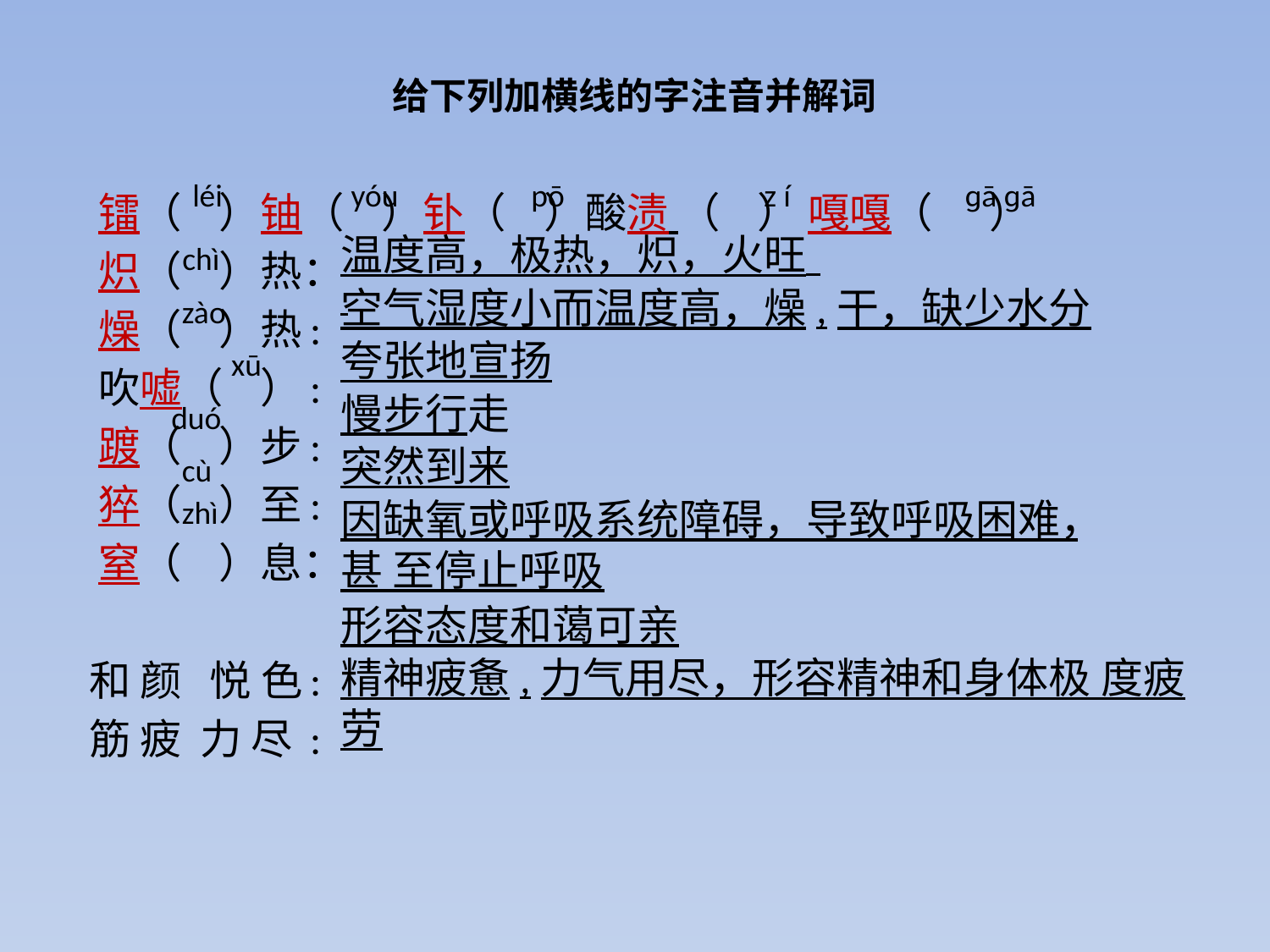

# 给下列加横线的字注音并解词
léi
yóu
pō
z í
ɡā ɡā
     镭（    ）铀（    ）钋（    ）酸渍 （    ） 嘎嘎（      ）
     炽（    ）热：
     燥（    ）热:
     吹嘘（    ）:
     踱（    ）步:
     猝（    ）至:
     窒（    ）息：

    和 颜   悦 色:
    筋 疲  力 尽 :

温度高，极热，炽，火旺
chì
空气湿度小而温度高，燥,干，缺少水分
zào
夸张地宣扬
 xū
慢步行走
duó
突然到来
cù
zhì
因缺氧或呼吸系统障碍，导致呼吸困难，甚 至停止呼吸
形容态度和蔼可亲
精神疲惫,力气用尽，形容精神和身体极 度疲劳